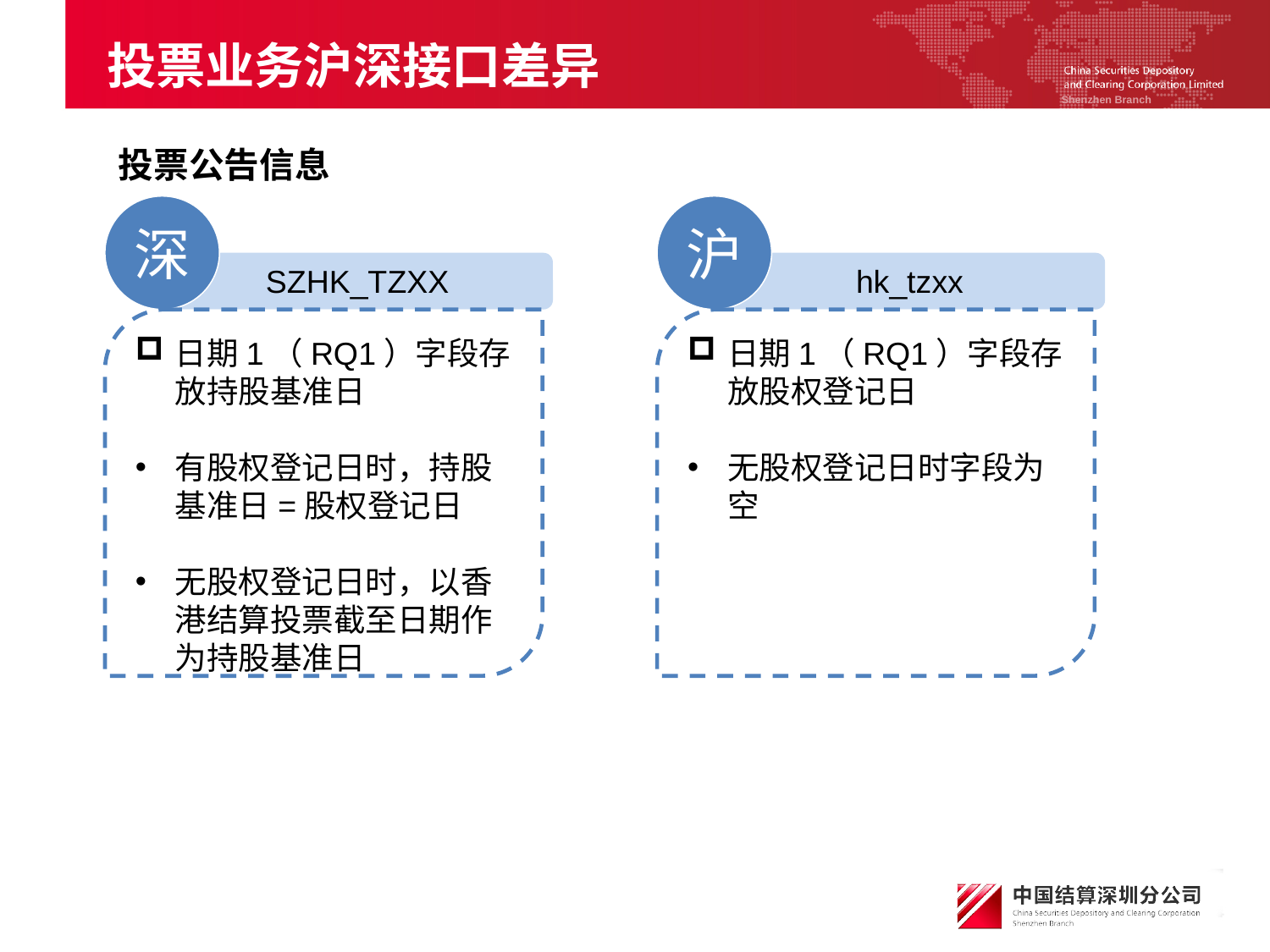

# 投票业务沪深接口差异
投票公告信息
深
SZHK_TZXX
日期1（RQ1）字段存放持股基准日

有股权登记日时，持股基准日=股权登记日

无股权登记日时，以香港结算投票截至日期作为持股基准日
沪
hk_tzxx
日期1（RQ1）字段存放股权登记日

无股权登记日时字段为空